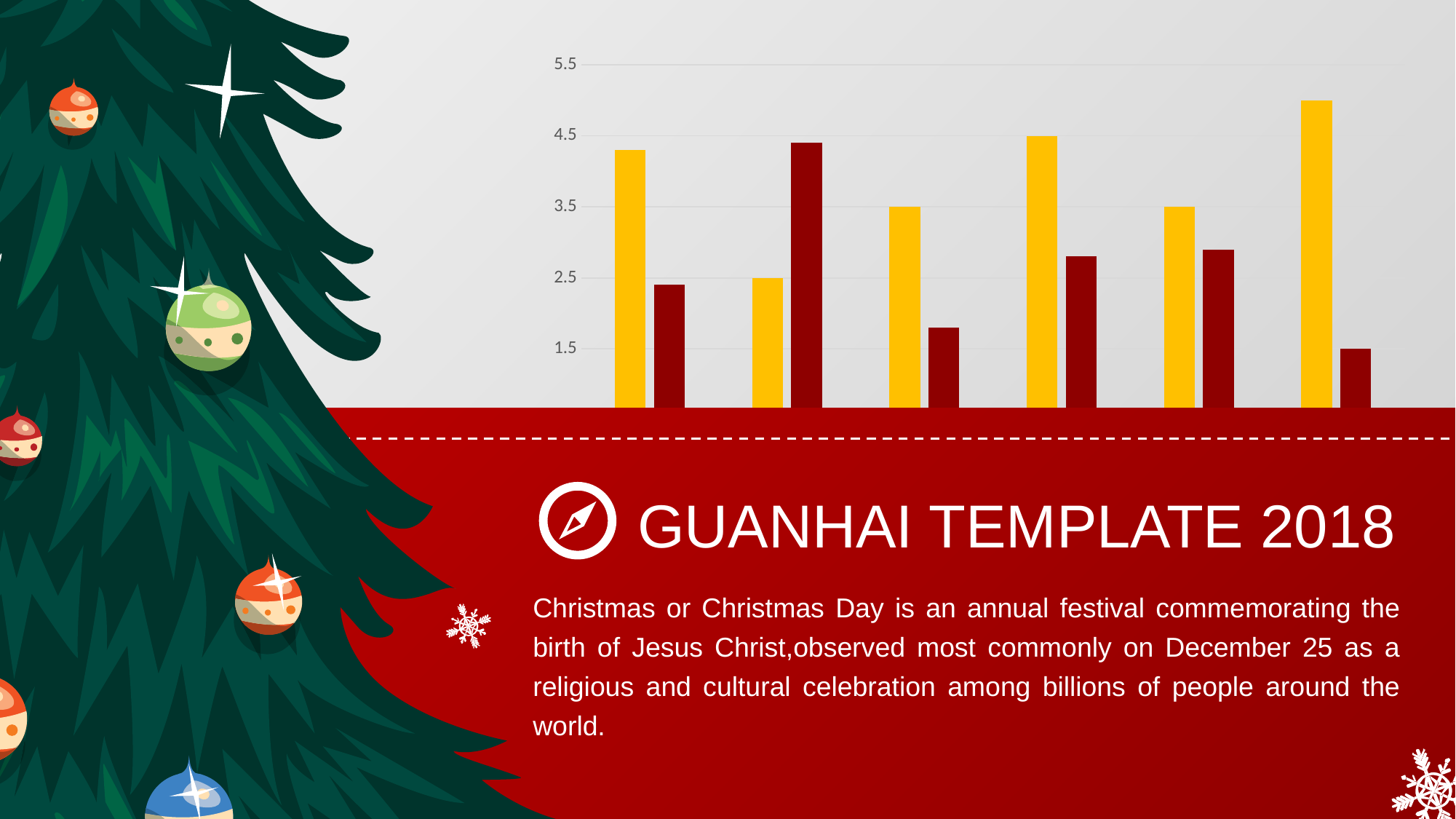

### Chart

| Category | 系列 1 | 系列 2 |
|---|---|---|
| 类别 1 | 4.3 | 2.4 |
| 类别 2 | 2.5 | 4.4 |
| 类别 3 | 3.5 | 1.8 |
| 类别 4 | 4.5 | 2.8 |
| 5 | 3.5 | 2.9 |
| 6 | 5.0 | 1.5 |
GUANHAI TEMPLATE 2018

Christmas or Christmas Day is an annual festival commemorating the birth of Jesus Christ,observed most commonly on December 25 as a religious and cultural celebration among billions of people around the world.